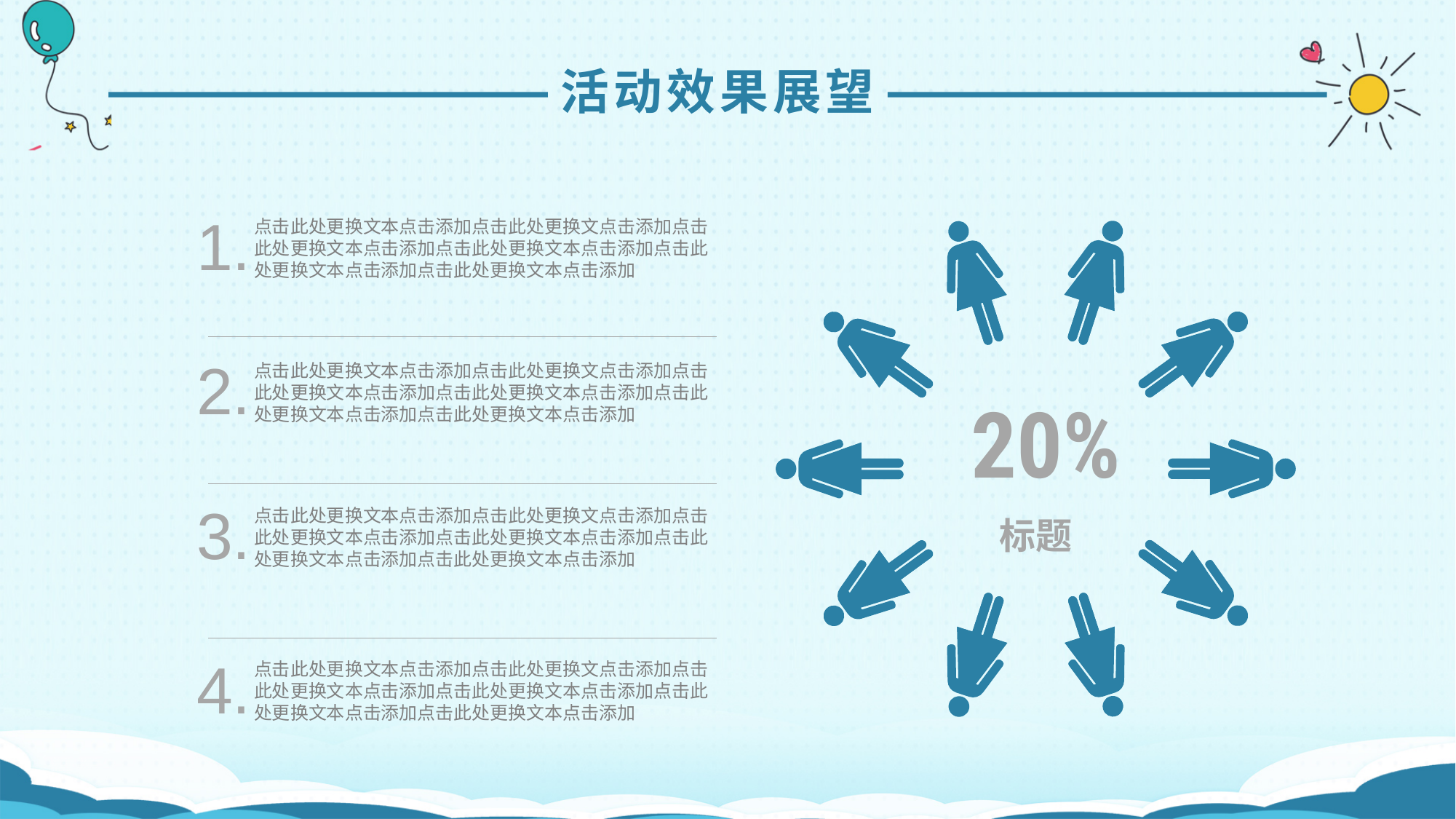

活动效果展望

1.
点击此处更换文本点击添加点击此处更换文点击添加点击此处更换文本点击添加点击此处更换文本点击添加点击此处更换文本点击添加点击此处更换文本点击添加

20%
标题
2.
点击此处更换文本点击添加点击此处更换文点击添加点击此处更换文本点击添加点击此处更换文本点击添加点击此处更换文本点击添加点击此处更换文本点击添加

3.
点击此处更换文本点击添加点击此处更换文点击添加点击此处更换文本点击添加点击此处更换文本点击添加点击此处更换文本点击添加点击此处更换文本点击添加

4.
点击此处更换文本点击添加点击此处更换文点击添加点击此处更换文本点击添加点击此处更换文本点击添加点击此处更换文本点击添加点击此处更换文本点击添加